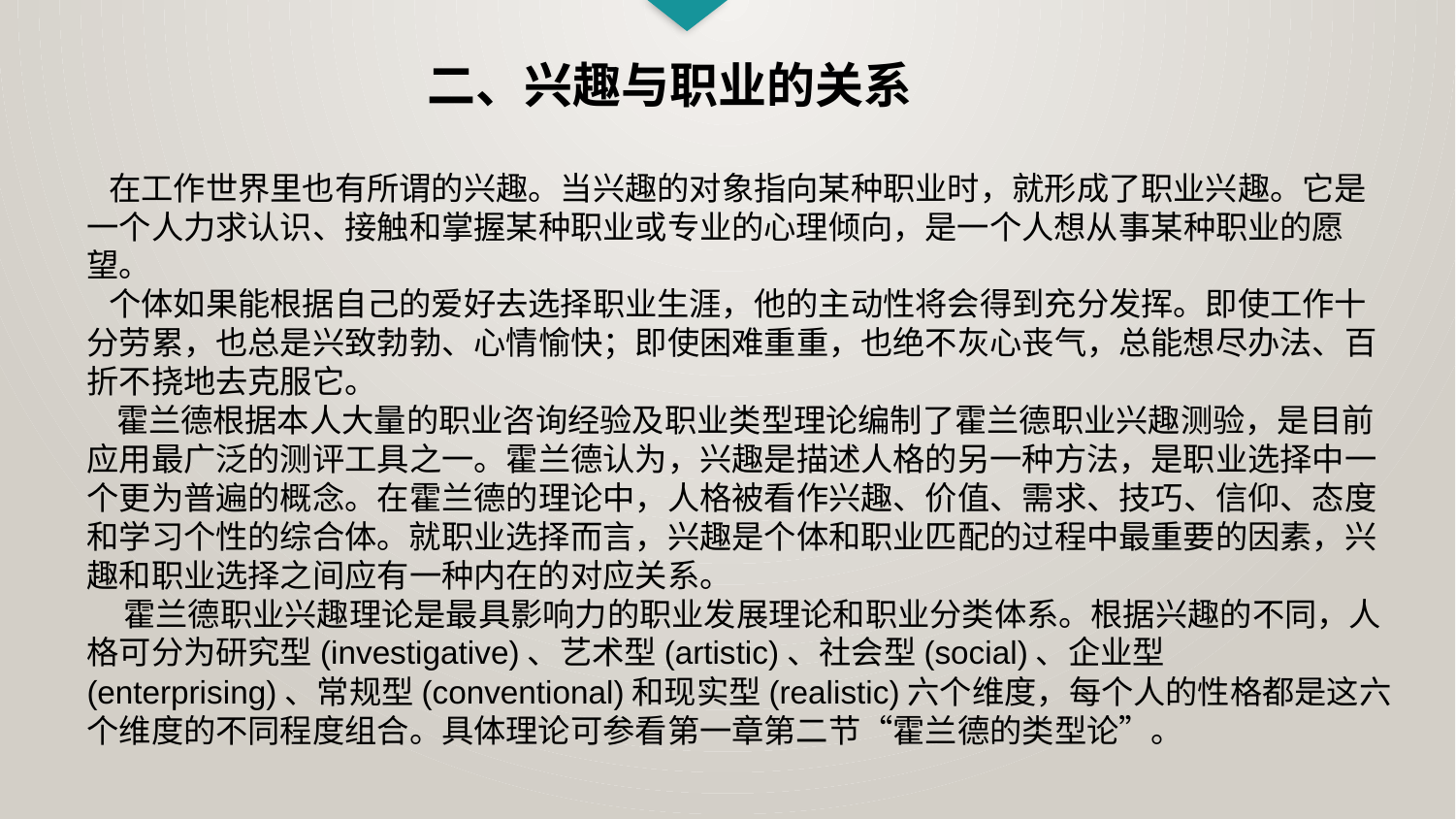

二、兴趣与职业的关系
  在工作世界里也有所谓的兴趣。当兴趣的对象指向某种职业时，就形成了职业兴趣。它是一个人力求认识、接触和掌握某种职业或专业的心理倾向，是一个人想从事某种职业的愿望。
  个体如果能根据自己的爱好去选择职业生涯，他的主动性将会得到充分发挥。即使工作十分劳累，也总是兴致勃勃、心情愉快；即使困难重重，也绝不灰心丧气，总能想尽办法、百折不挠地去克服它。
   霍兰德根据本人大量的职业咨询经验及职业类型理论编制了霍兰德职业兴趣测验，是目前应用最广泛的测评工具之一。霍兰德认为，兴趣是描述人格的另一种方法，是职业选择中一个更为普遍的概念。在霍兰德的理论中，人格被看作兴趣、价值、需求、技巧、信仰、态度和学习个性的综合体。就职业选择而言，兴趣是个体和职业匹配的过程中最重要的因素，兴趣和职业选择之间应有一种内在的对应关系。
    霍兰德职业兴趣理论是最具影响力的职业发展理论和职业分类体系。根据兴趣的不同，人格可分为研究型(investigative)、艺术型(artistic)、社会型(social)、企业型(enterprising)、常规型(conventional)和现实型(realistic)六个维度，每个人的性格都是这六个维度的不同程度组合。具体理论可参看第一章第二节“霍兰德的类型论”。
46